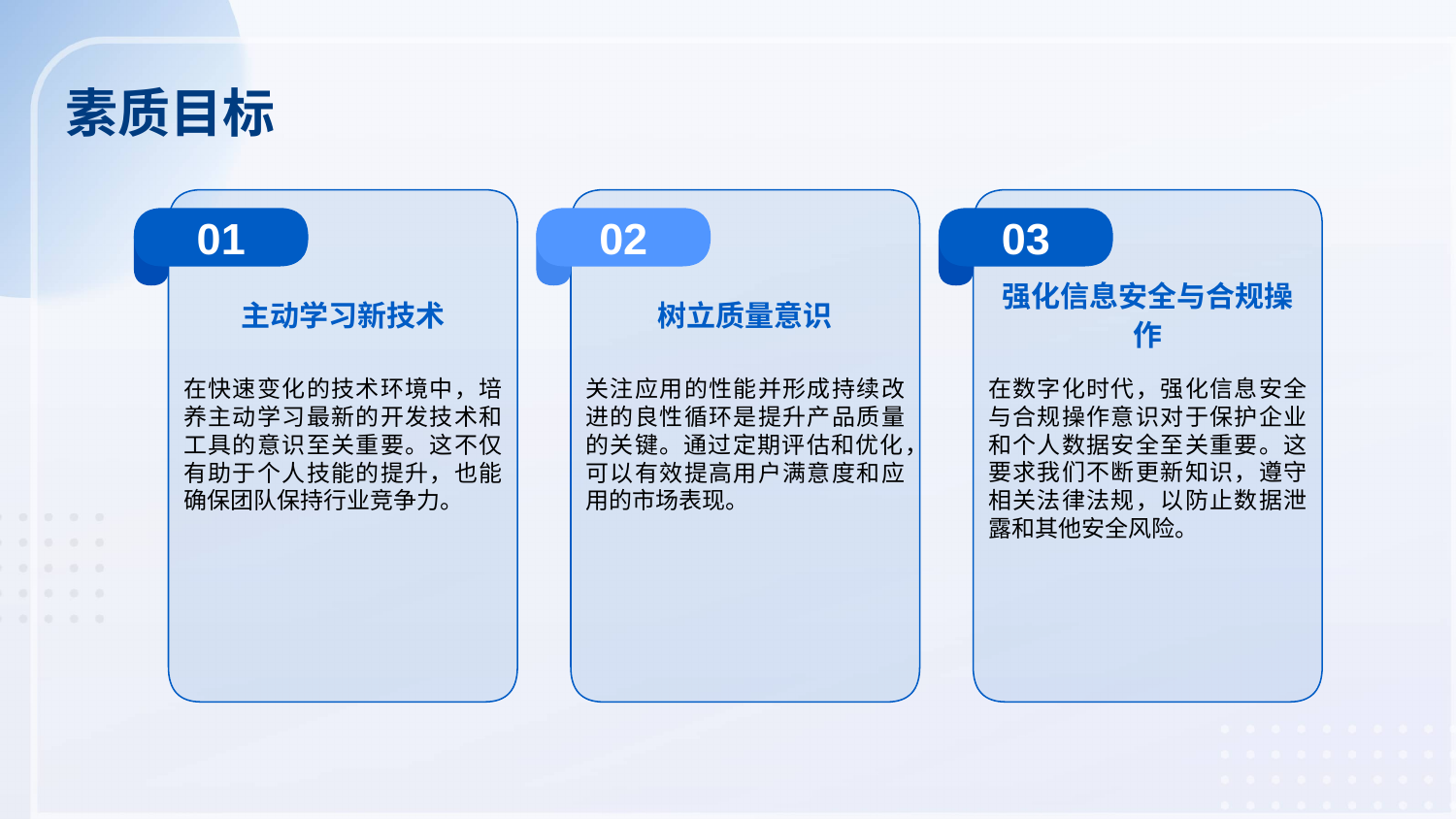

素质目标

01
02
03

主动学习新技术
树立质量意识
强化信息安全与合规操作
在快速变化的技术环境中，培养主动学习最新的开发技术和工具的意识至关重要。这不仅有助于个人技能的提升，也能确保团队保持行业竞争力。
关注应用的性能并形成持续改进的良性循环是提升产品质量的关键。通过定期评估和优化，可以有效提高用户满意度和应用的市场表现。
在数字化时代，强化信息安全与合规操作意识对于保护企业和个人数据安全至关重要。这要求我们不断更新知识，遵守相关法律法规，以防止数据泄露和其他安全风险。